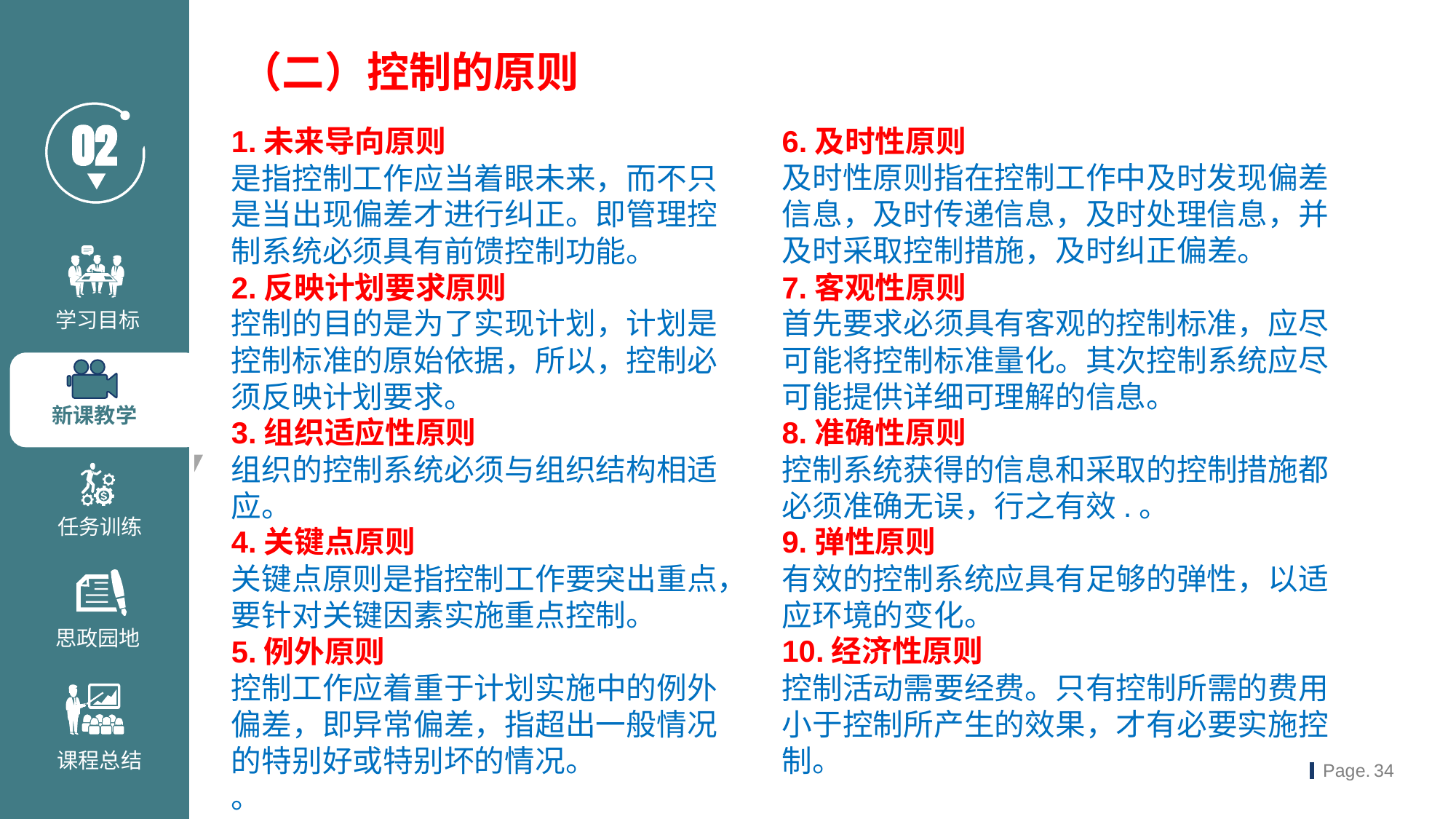

（二）控制的原则
1.未来导向原则
是指控制工作应当着眼未来，而不只是当出现偏差才进行纠正。即管理控制系统必须具有前馈控制功能。
2.反映计划要求原则
控制的目的是为了实现计划，计划是控制标准的原始依据，所以，控制必须反映计划要求。
3.组织适应性原则
组织的控制系统必须与组织结构相适应。
4.关键点原则
关键点原则是指控制工作要突出重点，要针对关键因素实施重点控制。
5.例外原则
控制工作应着重于计划实施中的例外偏差，即异常偏差，指超出一般情况的特别好或特别坏的情况。
。
6.及时性原则
及时性原则指在控制工作中及时发现偏差信息，及时传递信息，及时处理信息，并及时采取控制措施，及时纠正偏差。
7.客观性原则
首先要求必须具有客观的控制标准，应尽可能将控制标准量化。其次控制系统应尽可能提供详细可理解的信息。
8.准确性原则
控制系统获得的信息和采取的控制措施都必须准确无误，行之有效.。
9.弹性原则
有效的控制系统应具有足够的弹性，以适应环境的变化。
10.经济性原则
控制活动需要经费。只有控制所需的费用小于控制所产生的效果，才有必要实施控制。